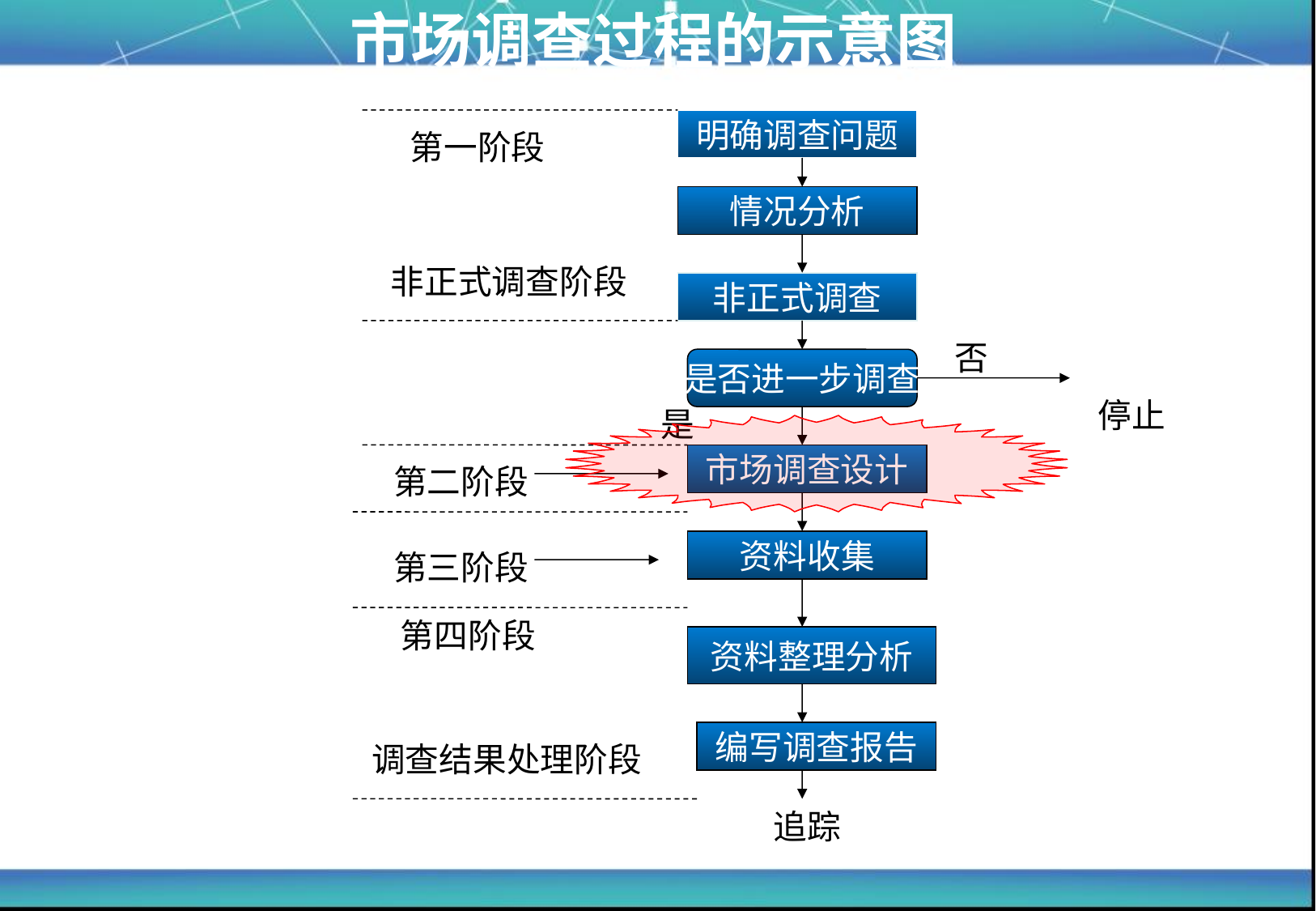

市场调查过程的示意图

明确调查问题
第一阶段

情况分析

非正式调查阶段
非正式调查

否
是否进一步调查

停止
是

市场调查设计
第二阶段

资料收集
第三阶段

第四阶段
资料整理分析

编写调查报告
调查结果处理阶段

追踪